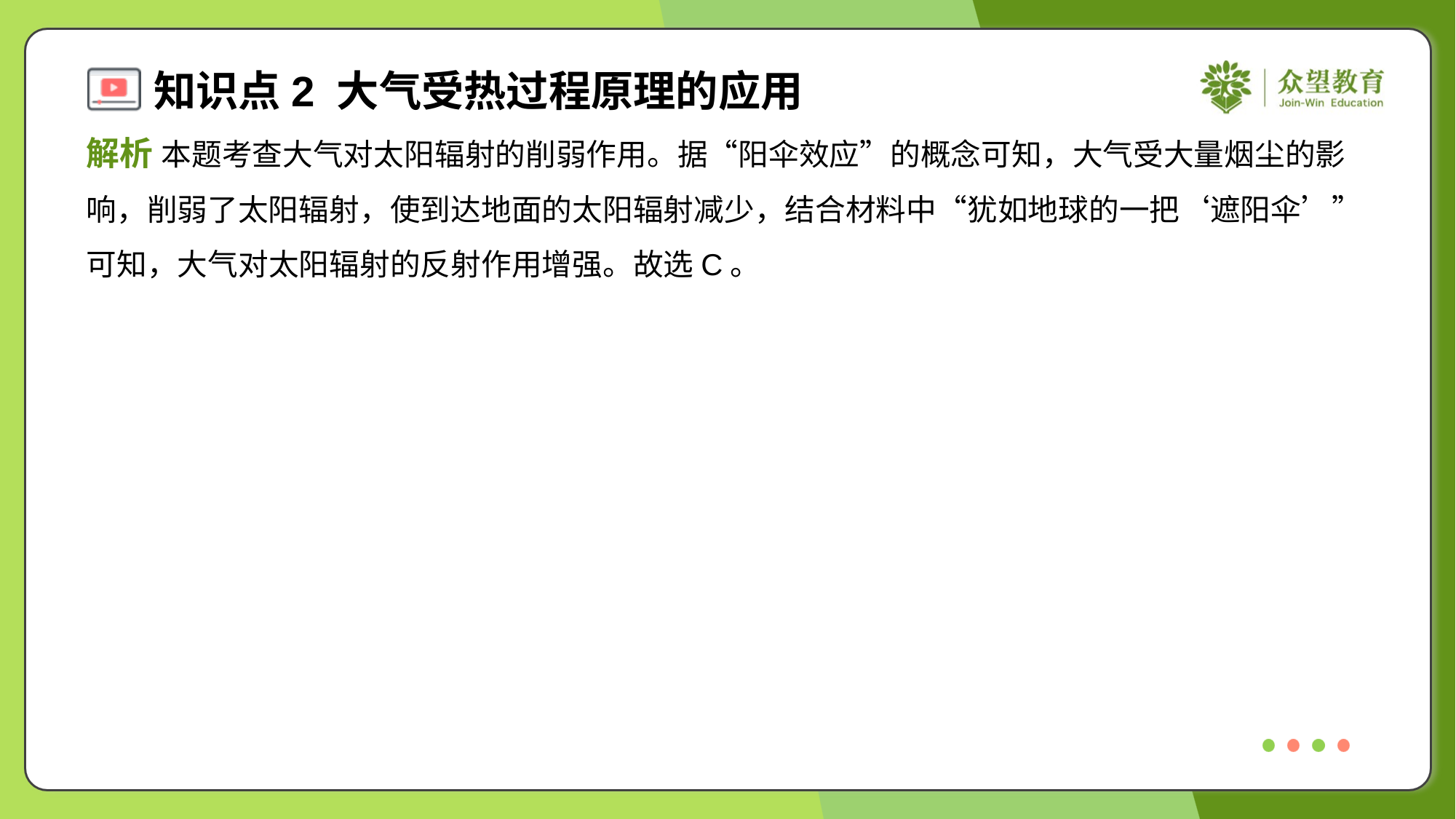

解析 本题考查大气对太阳辐射的削弱作用。据“阳伞效应”的概念可知，大气受大量烟尘的影
响，削弱了太阳辐射，使到达地面的太阳辐射减少，结合材料中“犹如地球的一把‘遮阳伞’”
可知，大气对太阳辐射的反射作用增强。故选C。